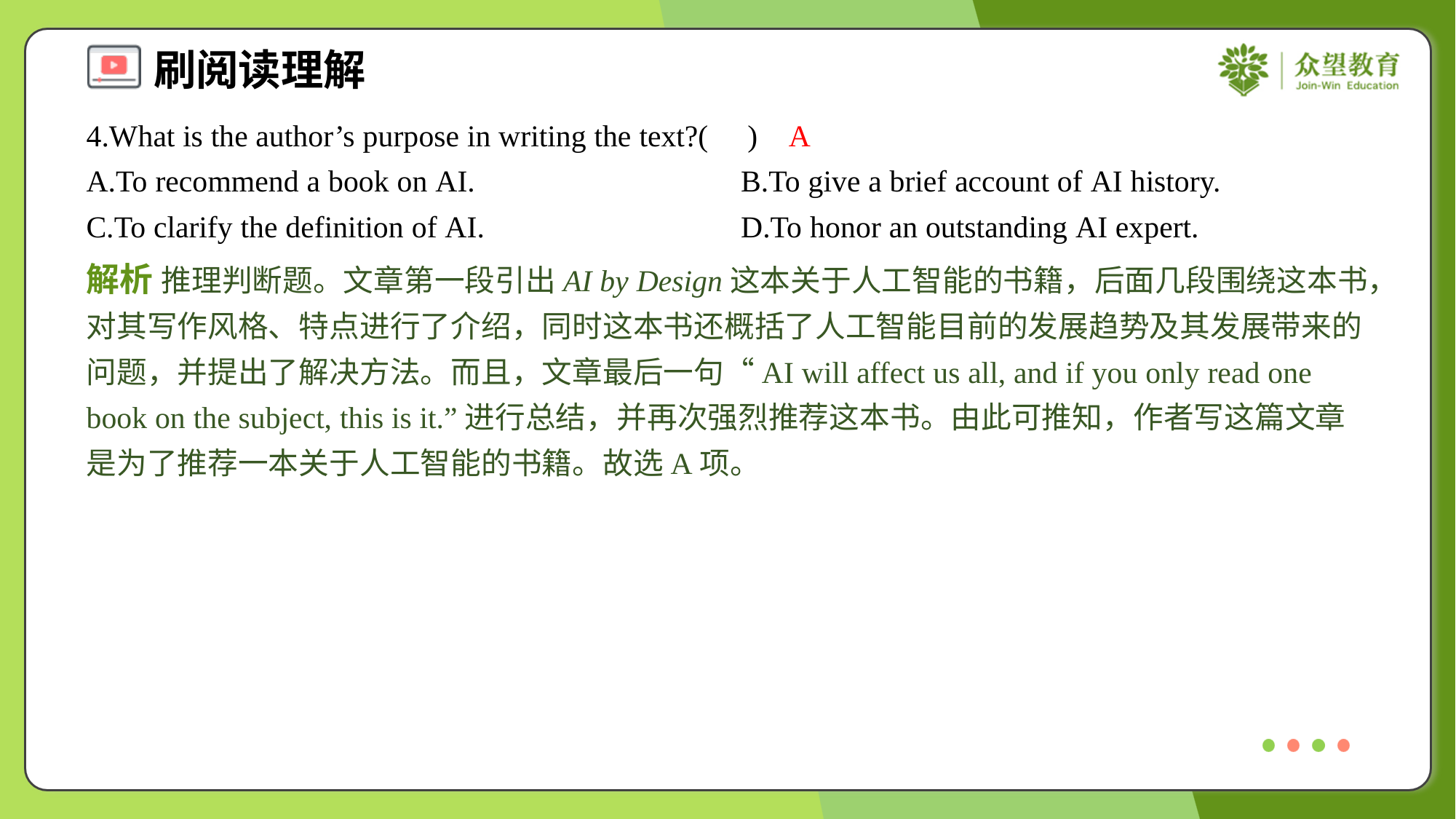

4.What is the author’s purpose in writing the text?(     )
A
A.To recommend a book on AI.	B.To give a brief account of AI history.
C.To clarify the definition of AI.	D.To honor an outstanding AI expert.
解析 推理判断题。文章第一段引出AI by Design这本关于人工智能的书籍，后面几段围绕这本书，对其写作风格、特点进行了介绍，同时这本书还概括了人工智能目前的发展趋势及其发展带来的问题，并提出了解决方法。而且，文章最后一句“AI will affect us all, and if you only read one book on the subject, this is it.”进行总结，并再次强烈推荐这本书。由此可推知，作者写这篇文章是为了推荐一本关于人工智能的书籍。故选A项。